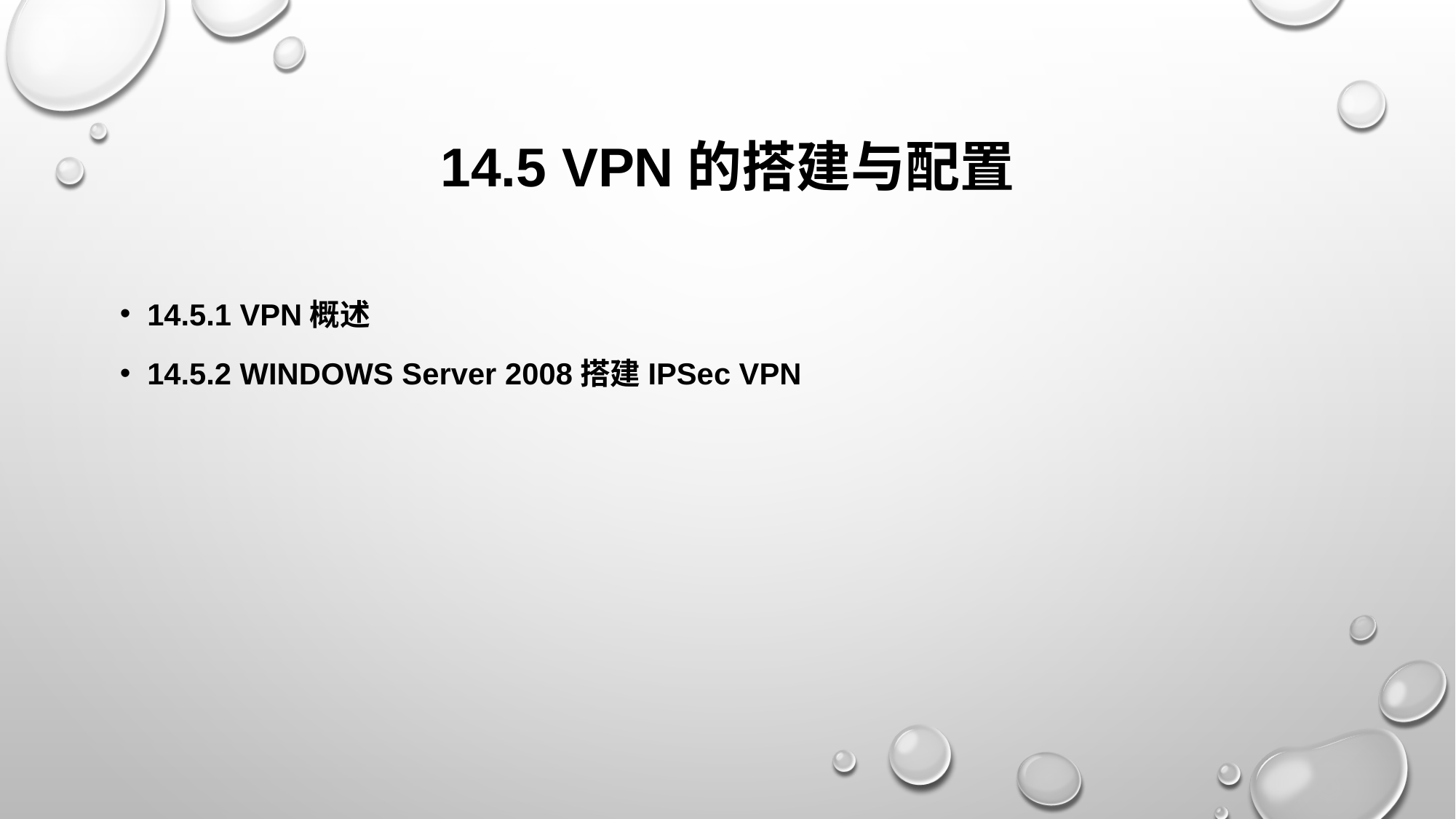

# 14.5 VPN的搭建与配置
14.5.1 VPN概述
14.5.2 Windows Server 2008搭建IPSec VPN